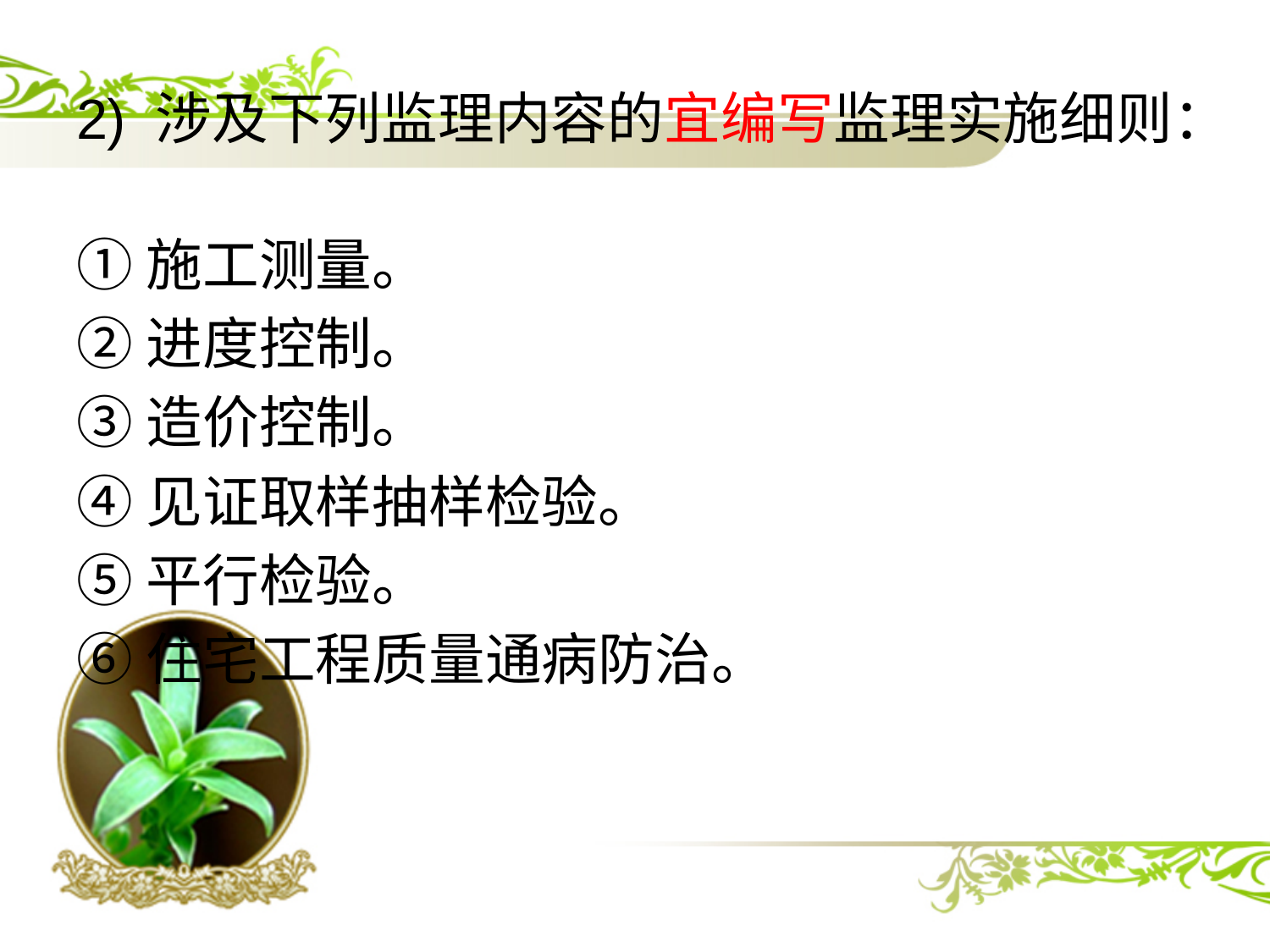

2) 涉及下列监理内容的宜编写监理实施细则：
①施工测量。
②进度控制。
③造价控制。
④见证取样抽样检验。
⑤平行检验。
⑥住宅工程质量通病防治。